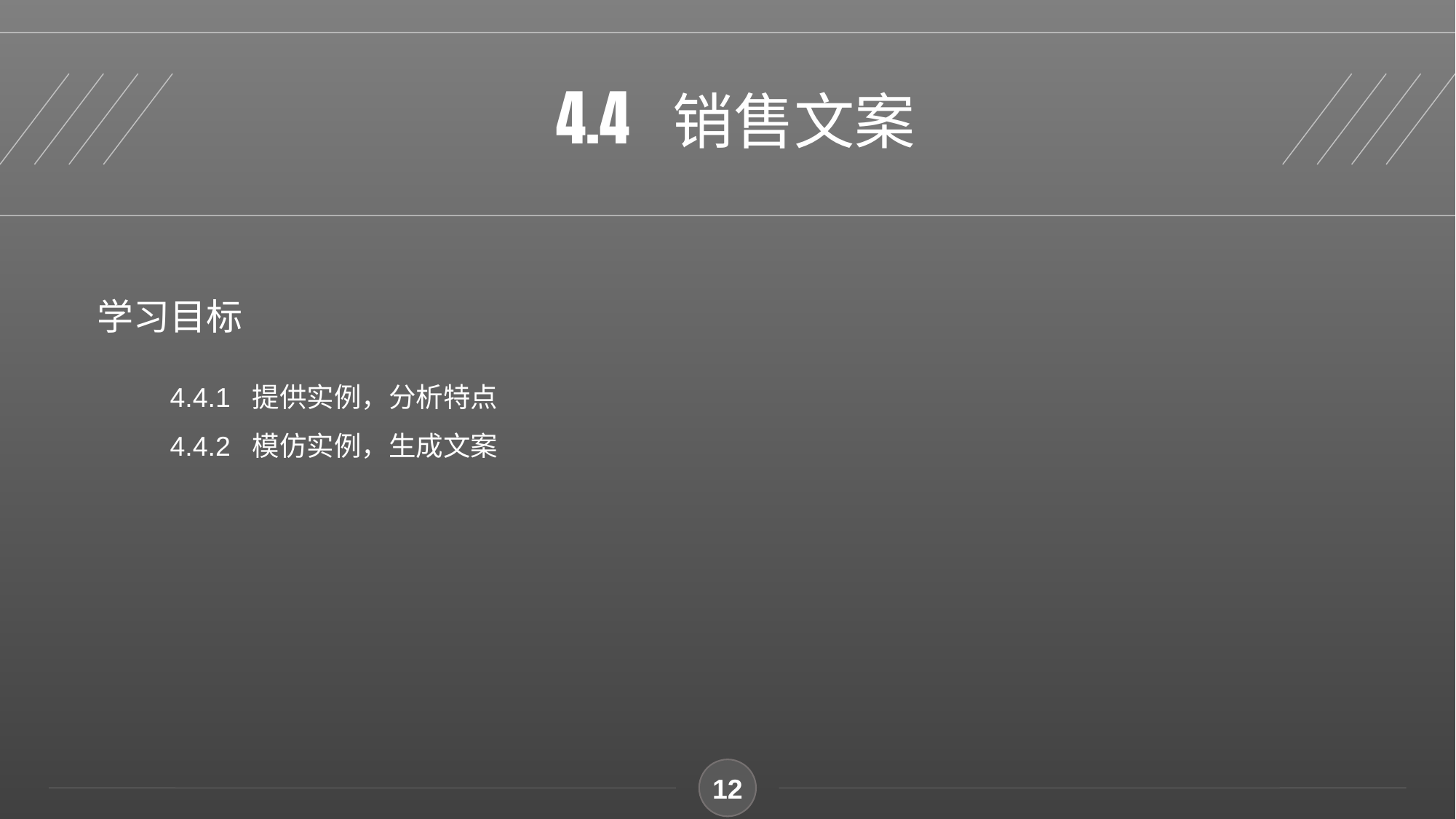

4.4  销售文案

学习目标
4.4.1  提供实例，分析特点
4.4.2  模仿实例，生成文案